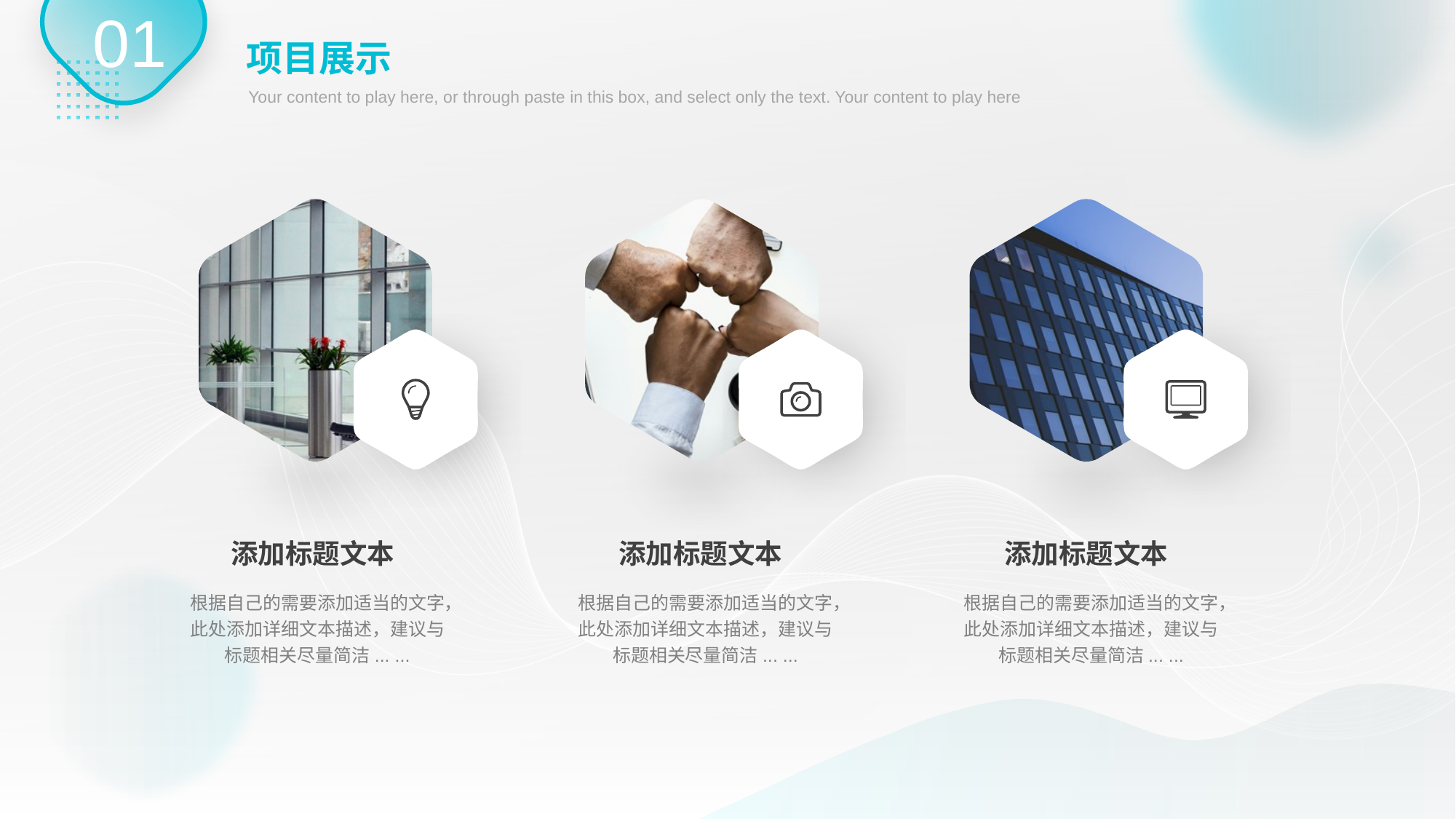

01
项目展示
Your content to play here, or through paste in this box, and select only the text. Your content to play here

添加标题文本
根据自己的需要添加适当的文字，此处添加详细文本描述，建议与标题相关尽量简洁... ...
添加标题文本
根据自己的需要添加适当的文字，此处添加详细文本描述，建议与标题相关尽量简洁... ...
添加标题文本
根据自己的需要添加适当的文字，此处添加详细文本描述，建议与标题相关尽量简洁... ...